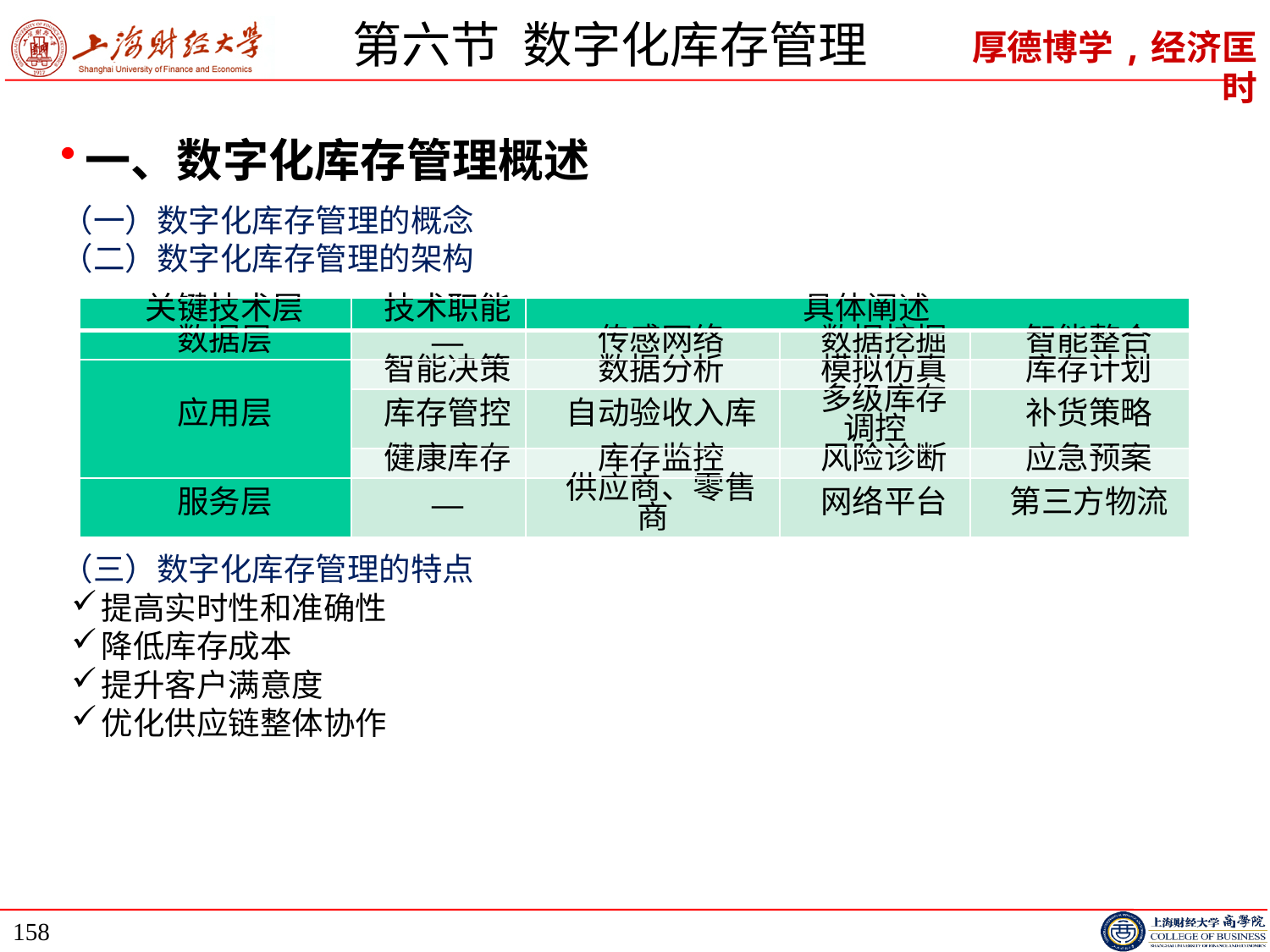

# 第六节  数字化库存管理
一、数字化库存管理概述
（一）数字化库存管理的概念
（二）数字化库存管理的架构

| 关键技术层 | 技术职能 | 具体阐述 |  |  |
| --- | --- | --- | --- | --- |
| 数据层 | — | 传感网络 | 数据挖掘 | 智能整合 |
| 应用层 | 智能决策 | 数据分析 | 模拟仿真 | 库存计划 |
|  | 库存管控 | 自动验收入库 | 多级库存调控 | 补货策略 |
|  | 健康库存 | 库存监控 | 风险诊断 | 应急预案 |
| 服务层 | — | 供应商、零售商 | 网络平台 | 第三方物流 |
（三）数字化库存管理的特点
提高实时性和准确性
降低库存成本
提升客户满意度
优化供应链整体协作

158